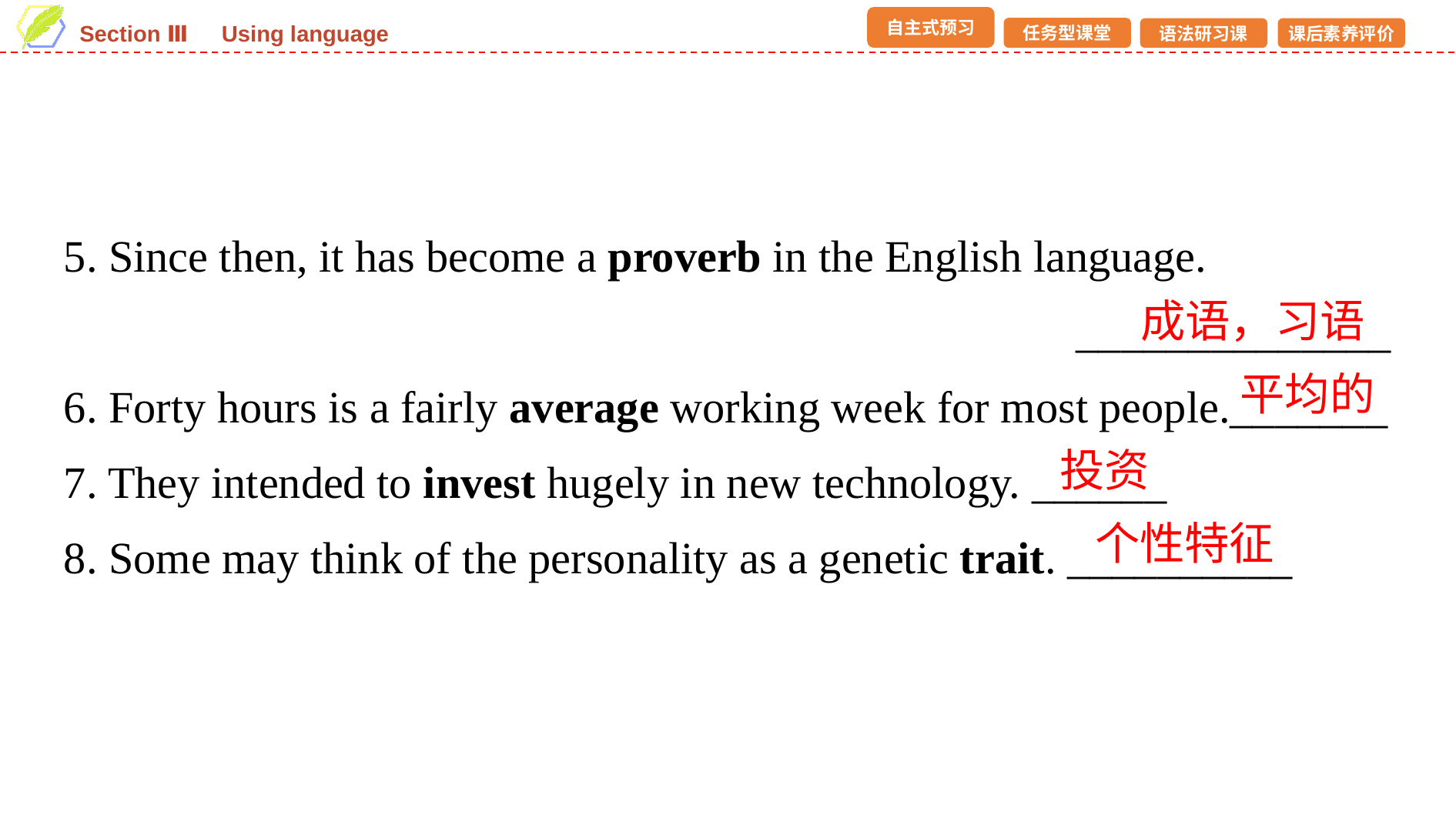

5. Since then, it has become a proverb in the English language.
______________
6. Forty hours is a fairly average working week for most people._______
7. They intended to invest hugely in new technology. ______
8. Some may think of the personality as a genetic trait. __________
成语，习语
平均的
投资
个性特征